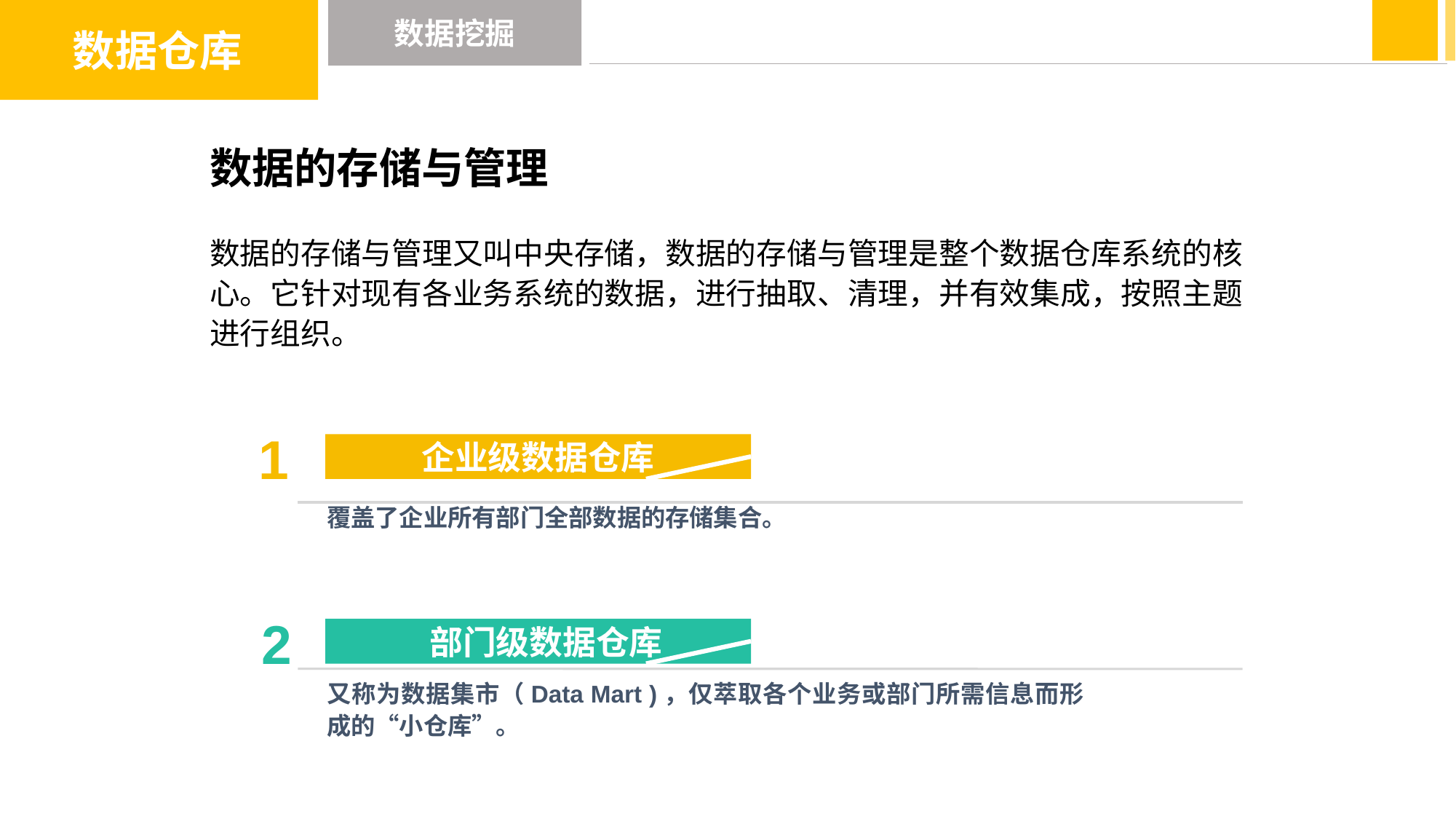

数据仓库
数据挖掘

数据的存储与管理

数据的存储与管理又叫中央存储，数据的存储与管理是整个数据仓库系统的核心。它针对现有各业务系统的数据，进行抽取、清理，并有效集成，按照主题进行组织。
1
企业级数据仓库
覆盖了企业所有部门全部数据的存储集合。
2
 部门级数据仓库
又称为数据集市（Data Mart )，仅萃取各个业务或部门所需信息而形成的“小仓库”。